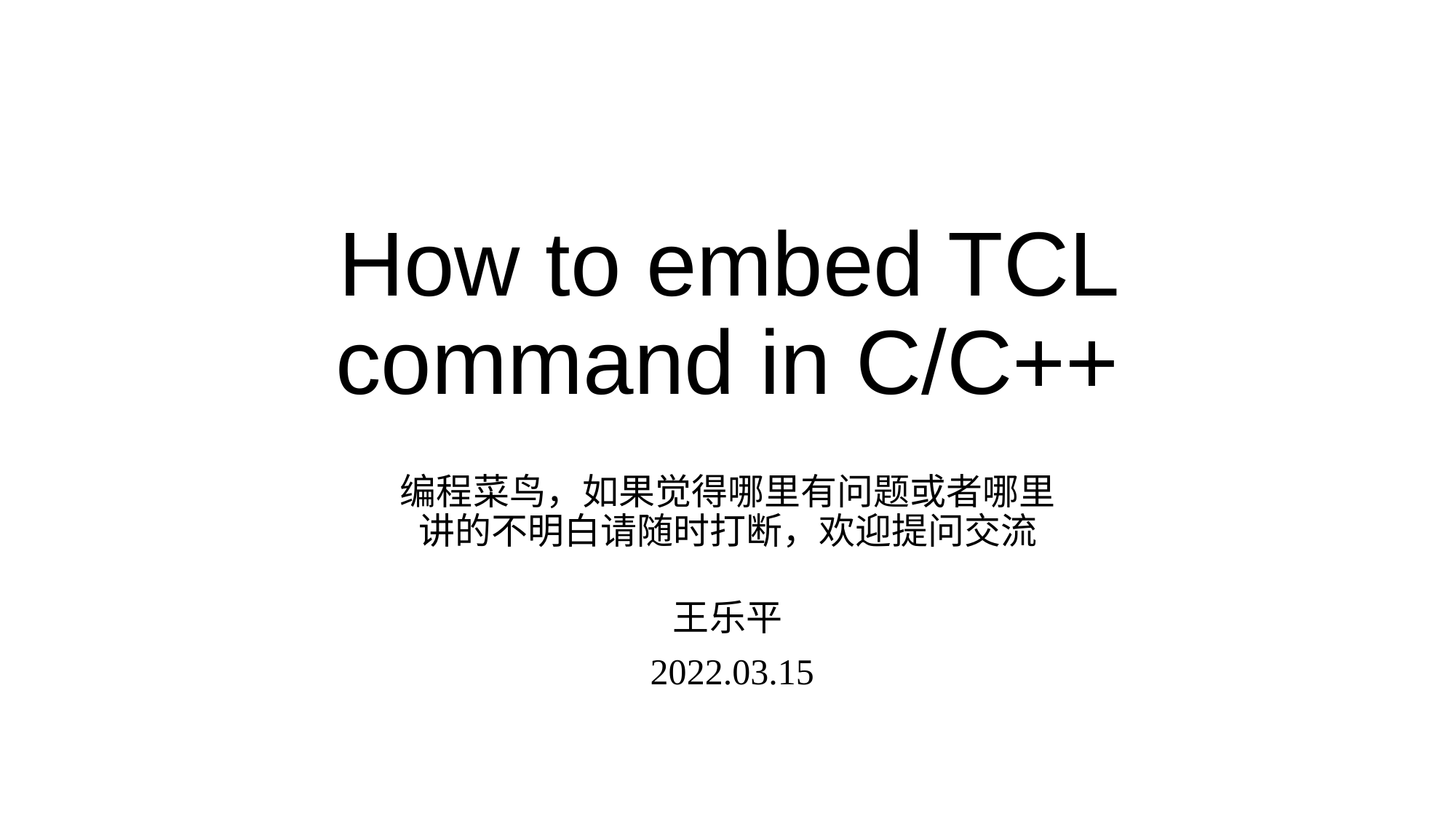

# How to embed TCL command in C/C++
编程菜鸟，如果觉得哪里有问题或者哪里讲的不明白请随时打断，欢迎提问交流
王乐平
 2022.03.15